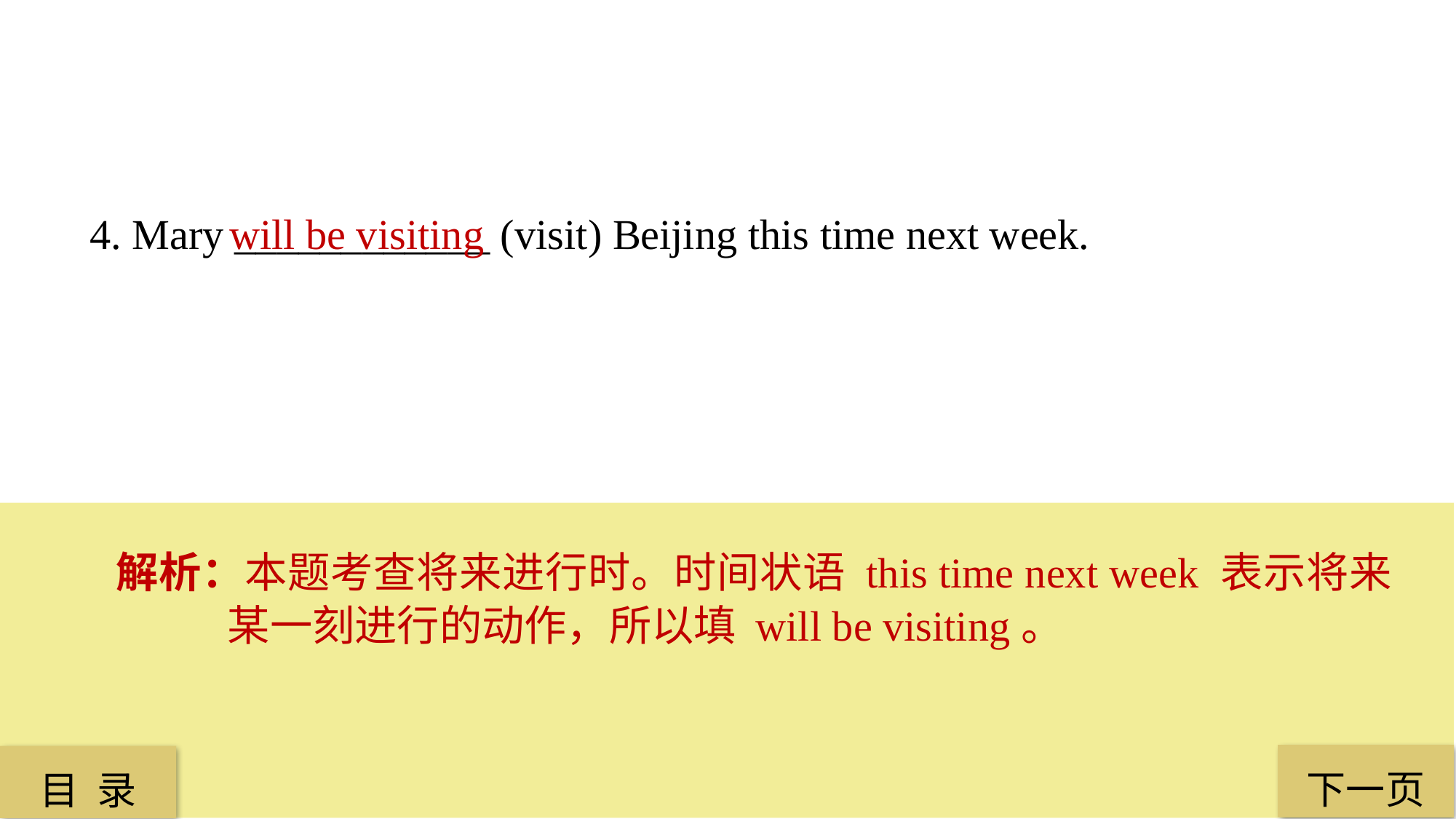

4. Mary ____________ (visit) Beijing this time next week.
 will be visiting
解析：本题考查将来进行时。时间状语 this time next week 表示将来某一刻进行的动作，所以填 will be visiting。